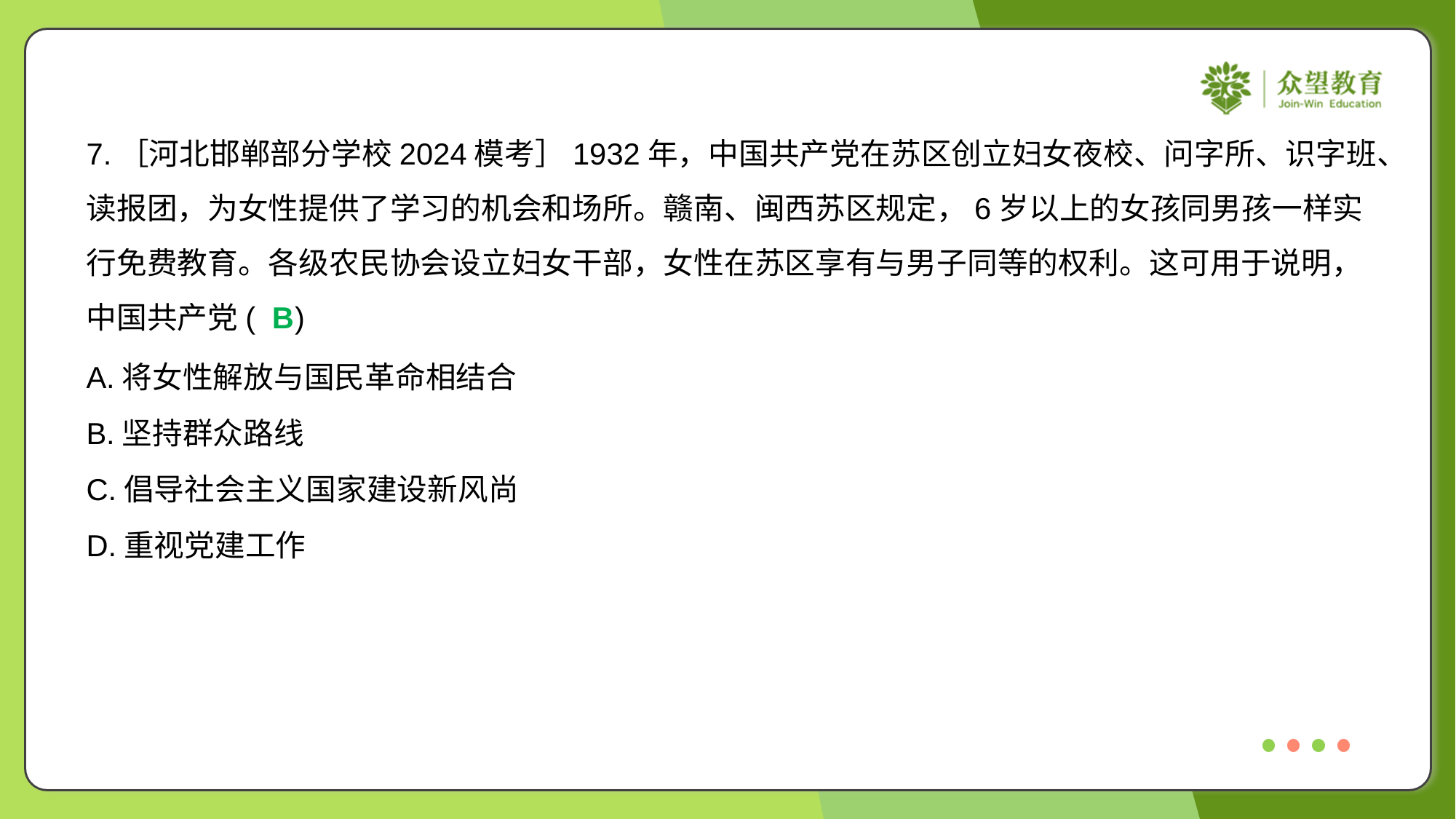

7.［河北邯郸部分学校2024模考］1932年，中国共产党在苏区创立妇女夜校、问字所、识字班、
读报团，为女性提供了学习的机会和场所。赣南、闽西苏区规定，6岁以上的女孩同男孩一样实
行免费教育。各级农民协会设立妇女干部，女性在苏区享有与男子同等的权利。这可用于说明，
中国共产党(     )
B
A.将女性解放与国民革命相结合
B.坚持群众路线
C.倡导社会主义国家建设新风尚
D.重视党建工作